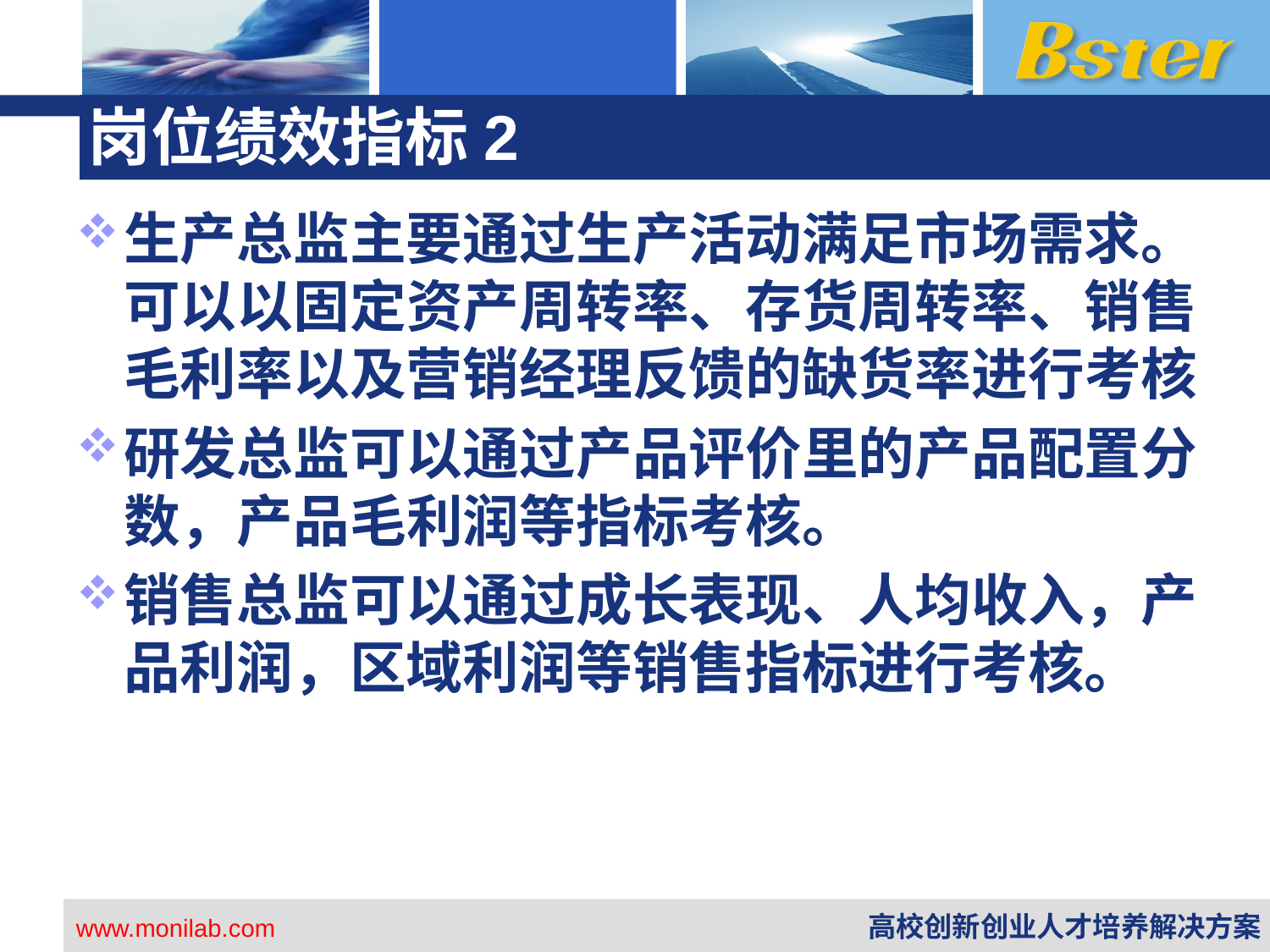

# 岗位绩效指标2
生产总监主要通过生产活动满足市场需求。可以以固定资产周转率、存货周转率、销售毛利率以及营销经理反馈的缺货率进行考核
研发总监可以通过产品评价里的产品配置分数，产品毛利润等指标考核。
销售总监可以通过成长表现、人均收入，产品利润，区域利润等销售指标进行考核。